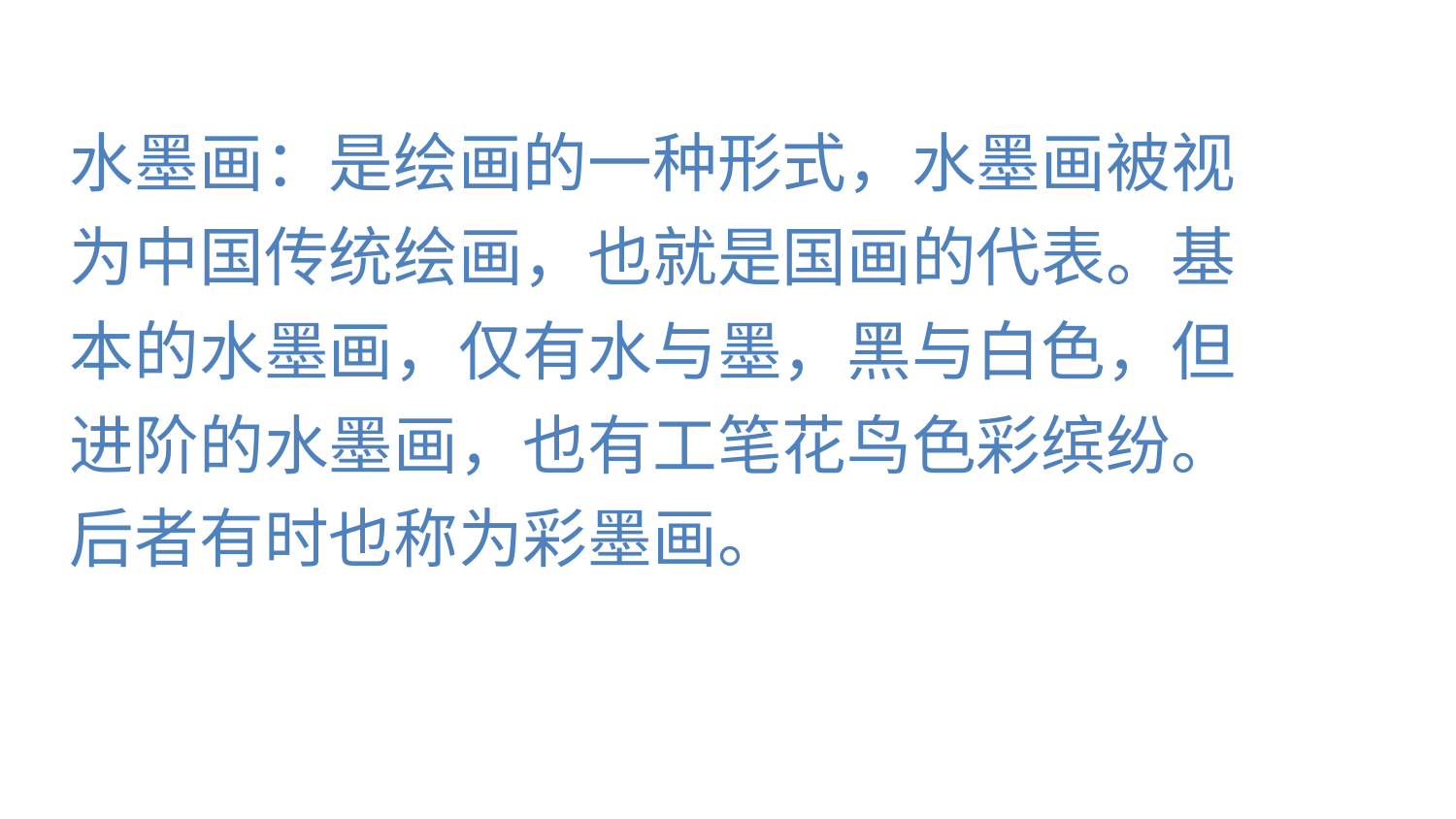

水墨画：是绘画的一种形式，水墨画被视为中国传统绘画，也就是国画的代表。基本的水墨画，仅有水与墨，黑与白色，但进阶的水墨画，也有工笔花鸟色彩缤纷。后者有时也称为彩墨画。